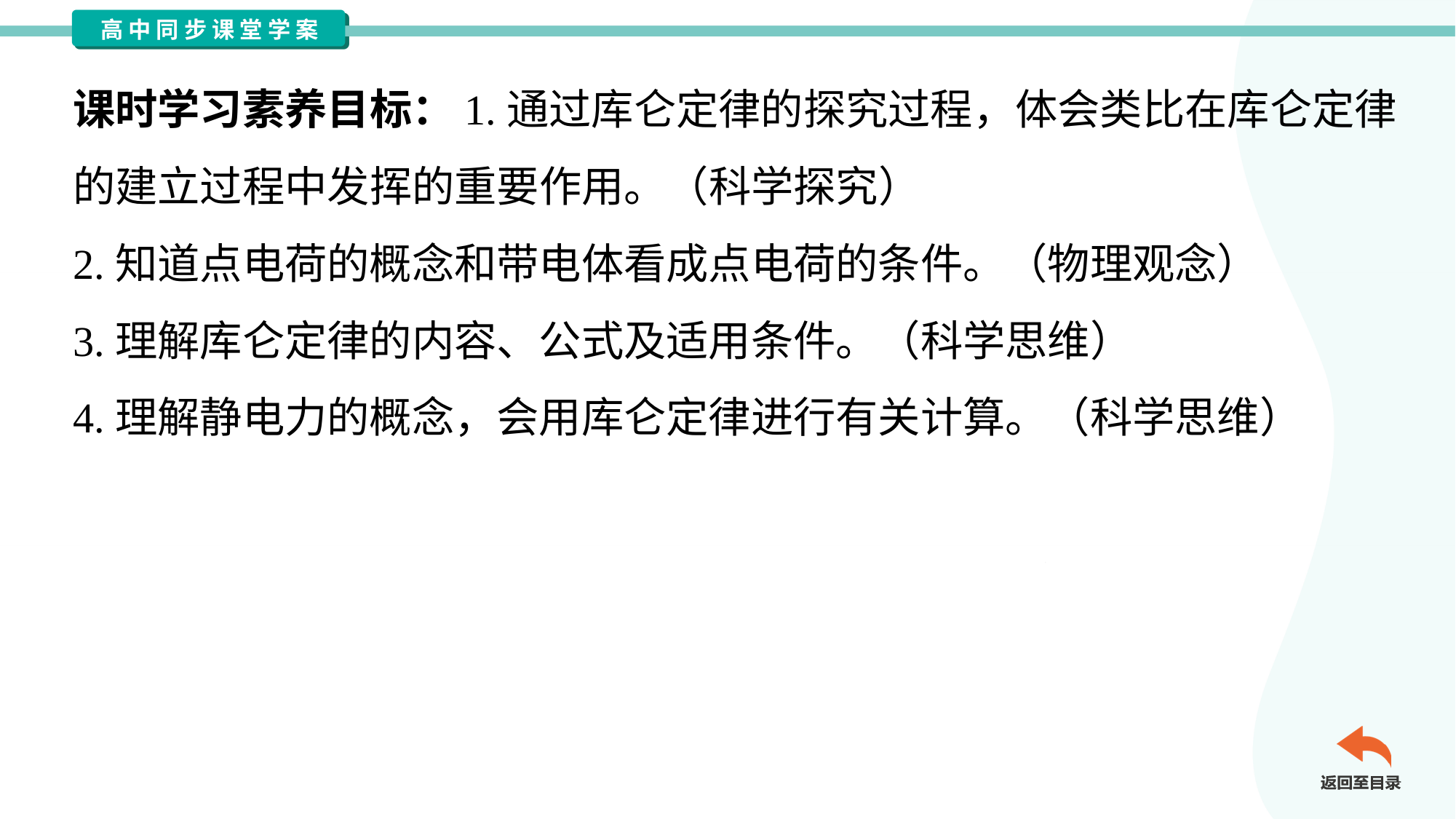

课时学习素养目标：1.通过库仑定律的探究过程，体会类比在库仑定律
的建立过程中发挥的重要作用。（科学探究）
2.知道点电荷的概念和带电体看成点电荷的条件。（物理观念）
3.理解库仑定律的内容、公式及适用条件。（科学思维）
4.理解静电力的概念，会用库仑定律进行有关计算。（科学思维）